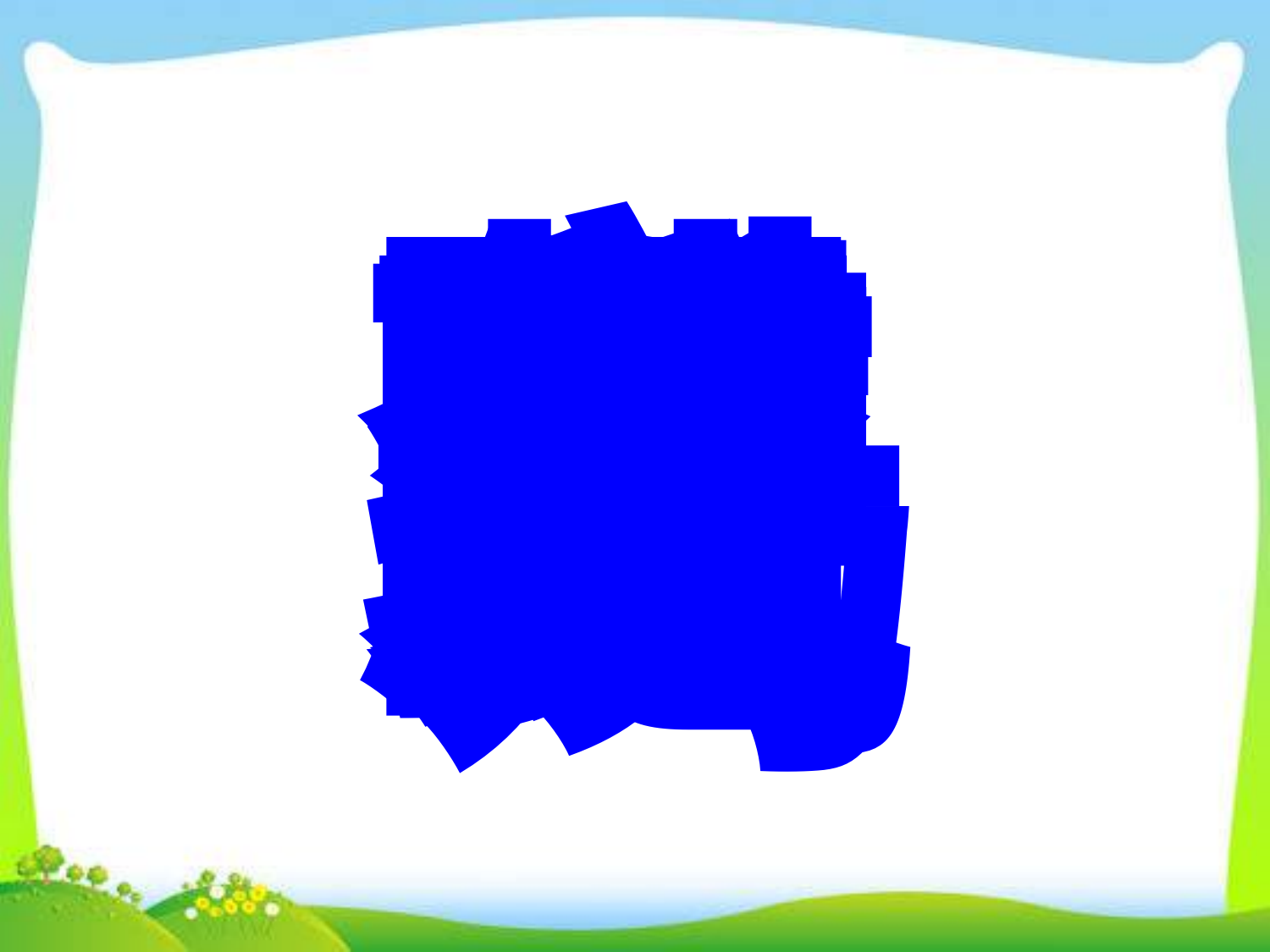

变
对
芽
爬
呀
回
孩
玩
住
发
全
久
吧
玩
妈